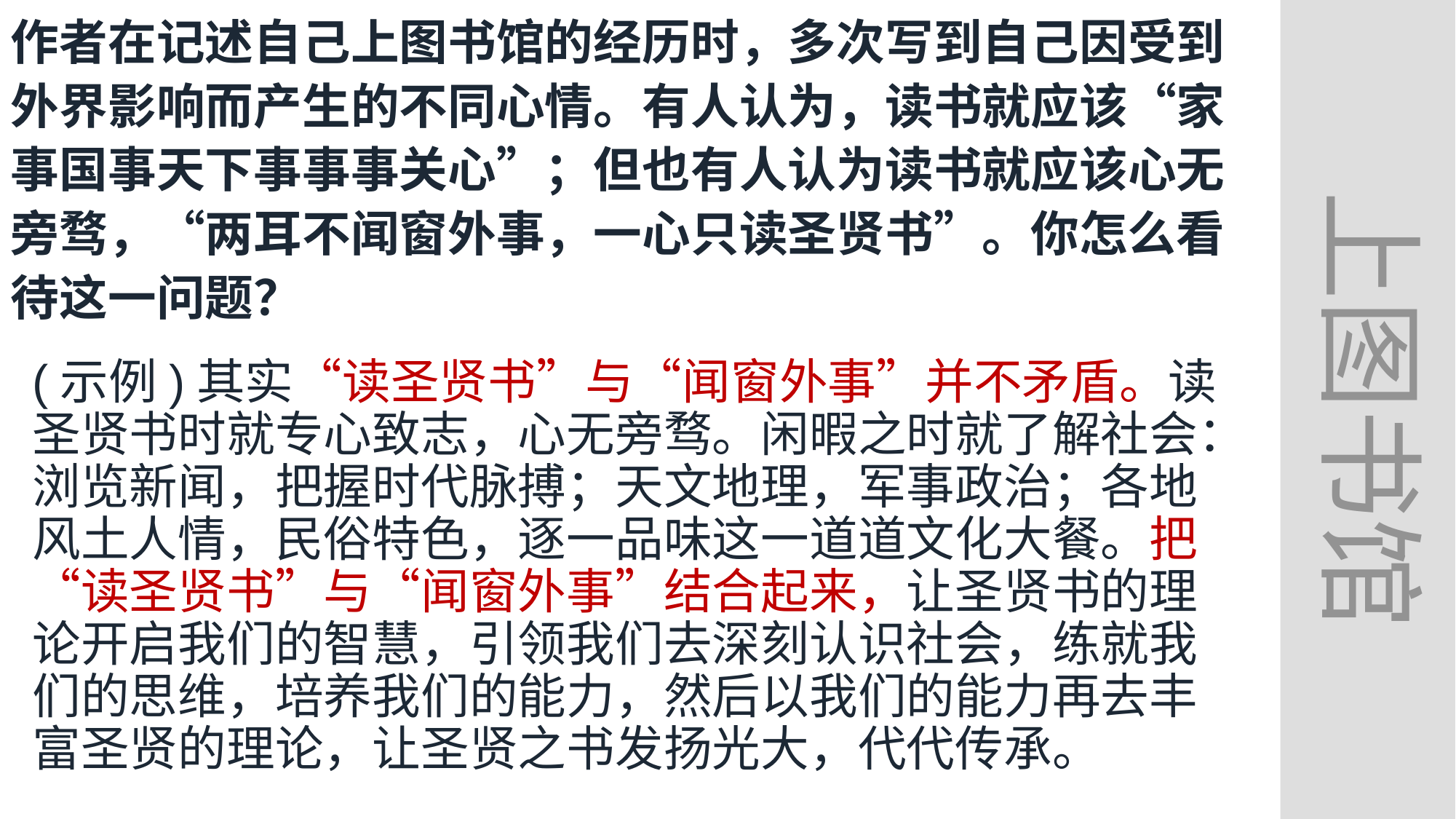

作者在记述自己上图书馆的经历时，多次写到自己因受到外界影响而产生的不同心情。有人认为，读书就应该“家事国事天下事事事关心”；但也有人认为读书就应该心无旁骛，“两耳不闻窗外事，一心只读圣贤书”。你怎么看待这一问题？

上图书馆
(示例)其实“读圣贤书”与“闻窗外事”并不矛盾。读圣贤书时就专心致志，心无旁骛。闲暇之时就了解社会：浏览新闻，把握时代脉搏；天文地理，军事政治；各地风土人情，民俗特色，逐一品味这一道道文化大餐。把“读圣贤书”与“闻窗外事”结合起来，让圣贤书的理论开启我们的智慧，引领我们去深刻认识社会，练就我们的思维，培养我们的能力，然后以我们的能力再去丰富圣贤的理论，让圣贤之书发扬光大，代代传承。